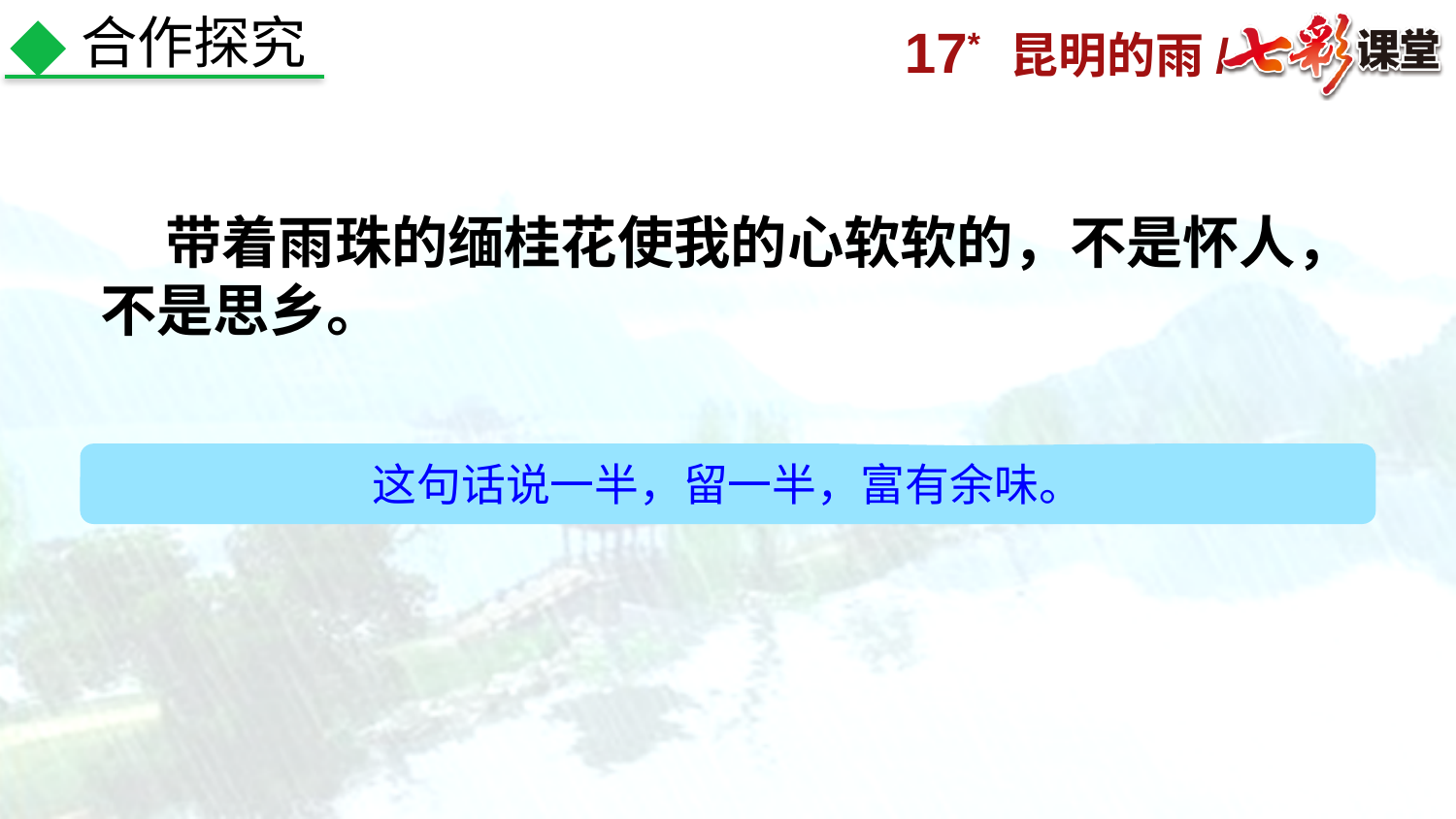

合作探究

    带着雨珠的缅桂花使我的心软软的，不是怀人，不是思乡。
这句话说一半，留一半，富有余味。